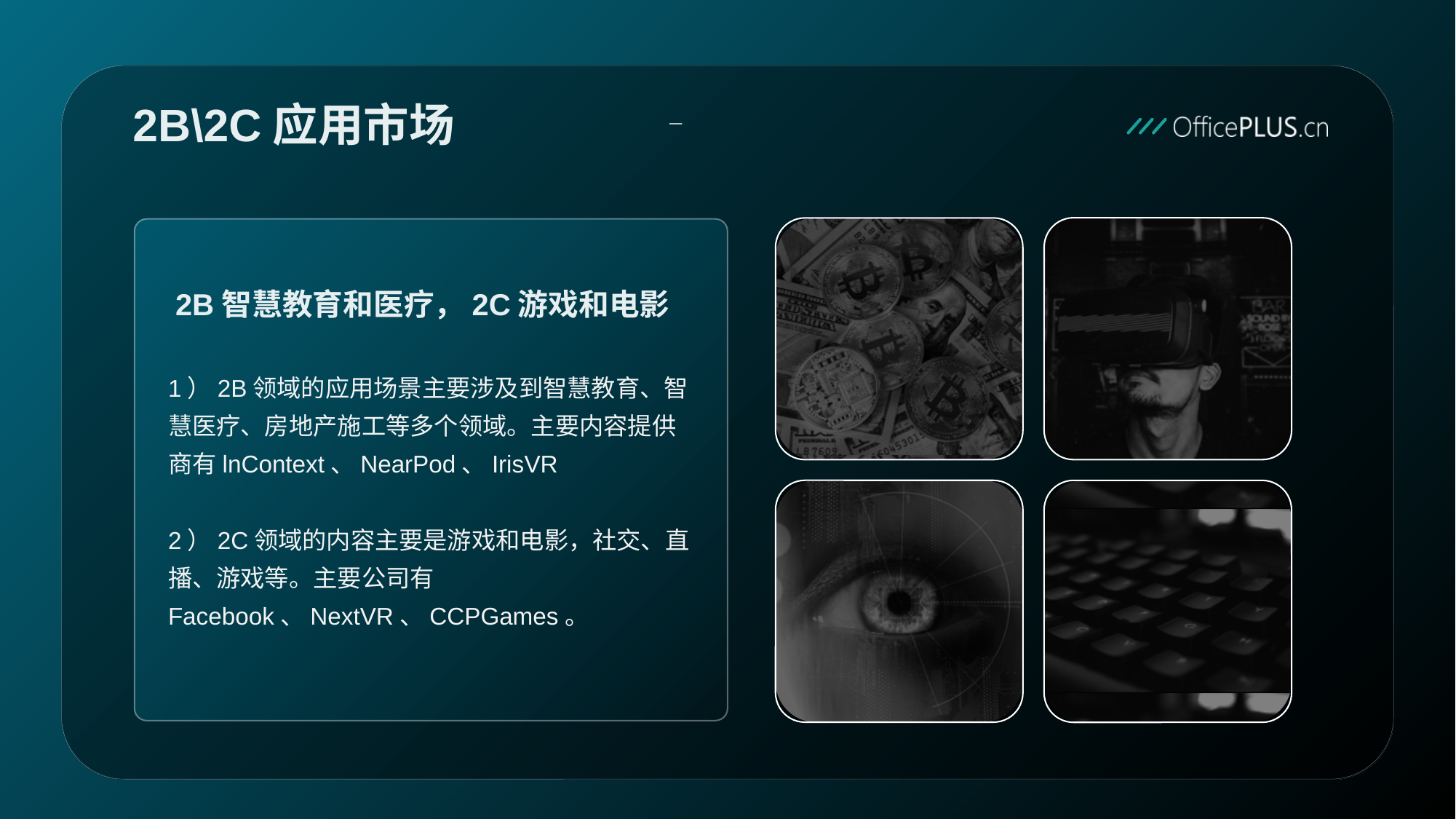

2B\2C应用市场

2B智慧教育和医疗，2C游戏和电影
1）2B领域的应用场景主要涉及到智慧教育、智慧医疗、房地产施工等多个领域。主要内容提供商有lnContext、NearPod、IrisVR
2）2C领域的内容主要是游戏和电影，社交、直播、游戏等。主要公司有Facebook、NextVR、CCPGames。